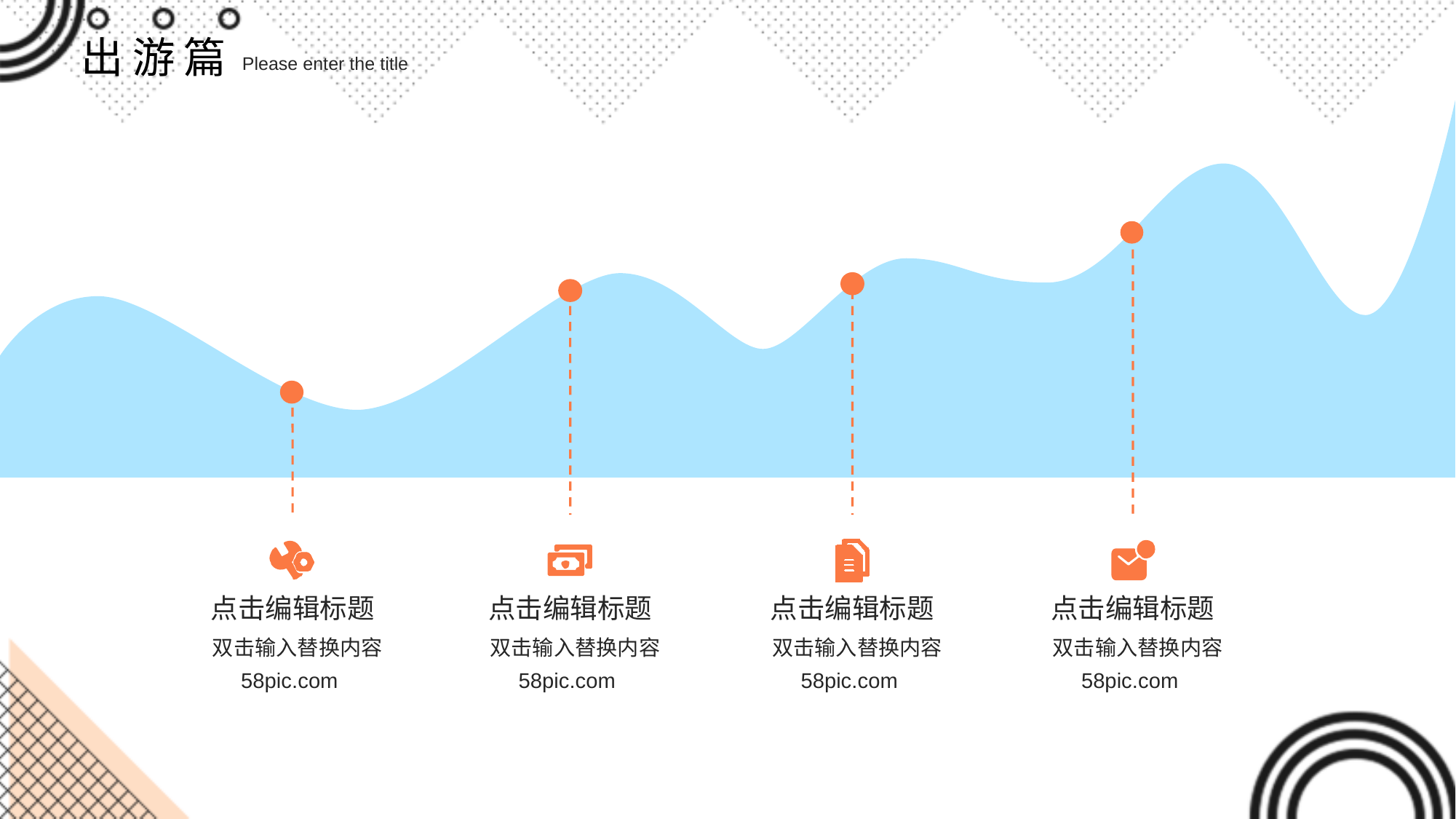

出游篇
Please enter the title

点击编辑标题
点击编辑标题
点击编辑标题
点击编辑标题
 双击输入替换内容
58pic.com
 双击输入替换内容
58pic.com
 双击输入替换内容
58pic.com
 双击输入替换内容
58pic.com